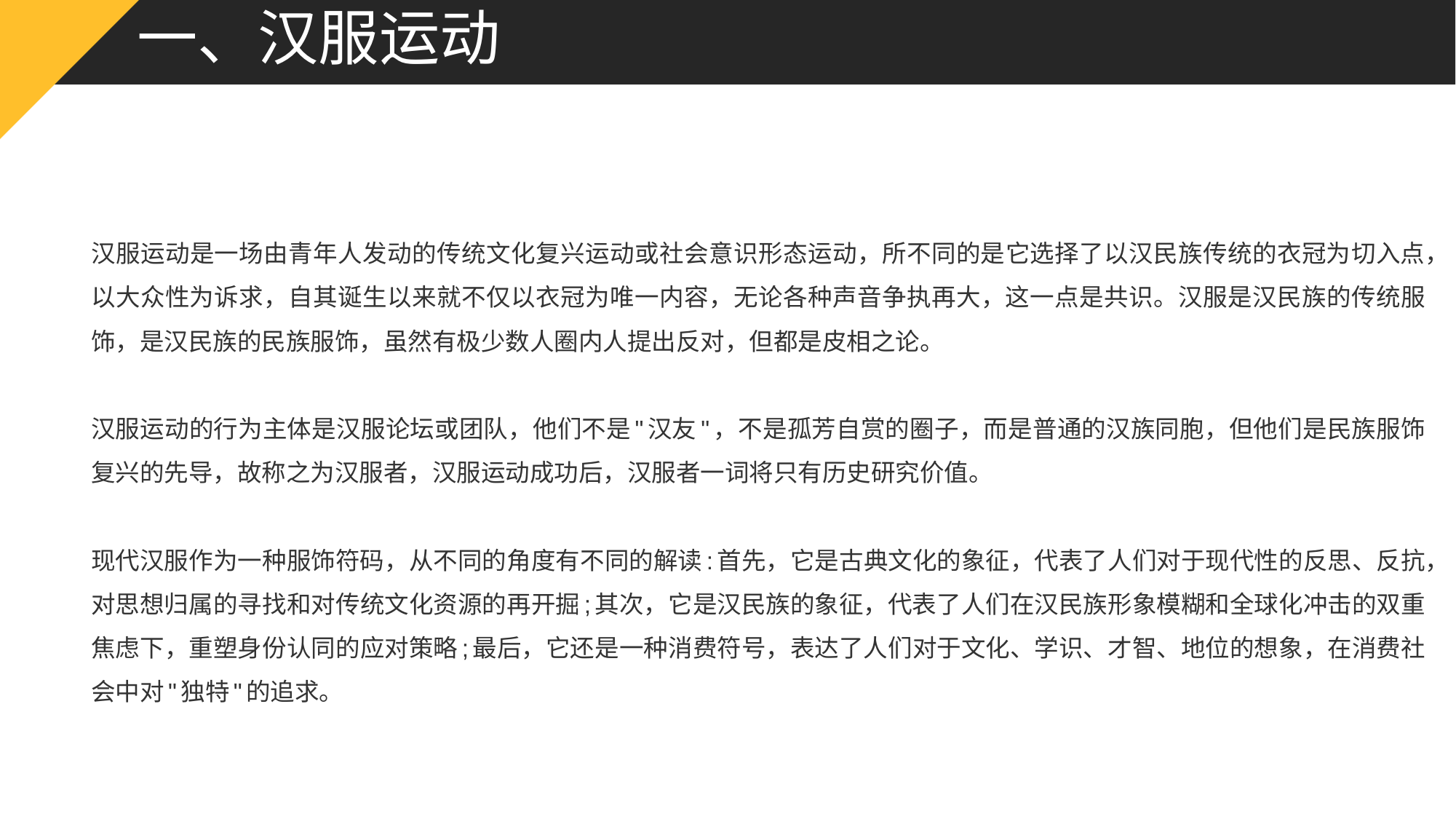

# 一、汉服运动
汉服运动是一场由青年人发动的传统文化复兴运动或社会意识形态运动，所不同的是它选择了以汉民族传统的衣冠为切入点，以大众性为诉求，自其诞生以来就不仅以衣冠为唯一内容，无论各种声音争执再大，这一点是共识。汉服是汉民族的传统服饰，是汉民族的民族服饰，虽然有极少数人圈内人提出反对，但都是皮相之论。

汉服运动的行为主体是汉服论坛或团队，他们不是"汉友"，不是孤芳自赏的圈子，而是普通的汉族同胞，但他们是民族服饰复兴的先导，故称之为汉服者，汉服运动成功后，汉服者一词将只有历史研究价值。

现代汉服作为一种服饰符码，从不同的角度有不同的解读:首先，它是古典文化的象征，代表了人们对于现代性的反思、反抗，对思想归属的寻找和对传统文化资源的再开掘;其次，它是汉民族的象征，代表了人们在汉民族形象模糊和全球化冲击的双重焦虑下，重塑身份认同的应对策略;最后，它还是一种消费符号，表达了人们对于文化、学识、才智、地位的想象，在消费社会中对"独特"的追求。